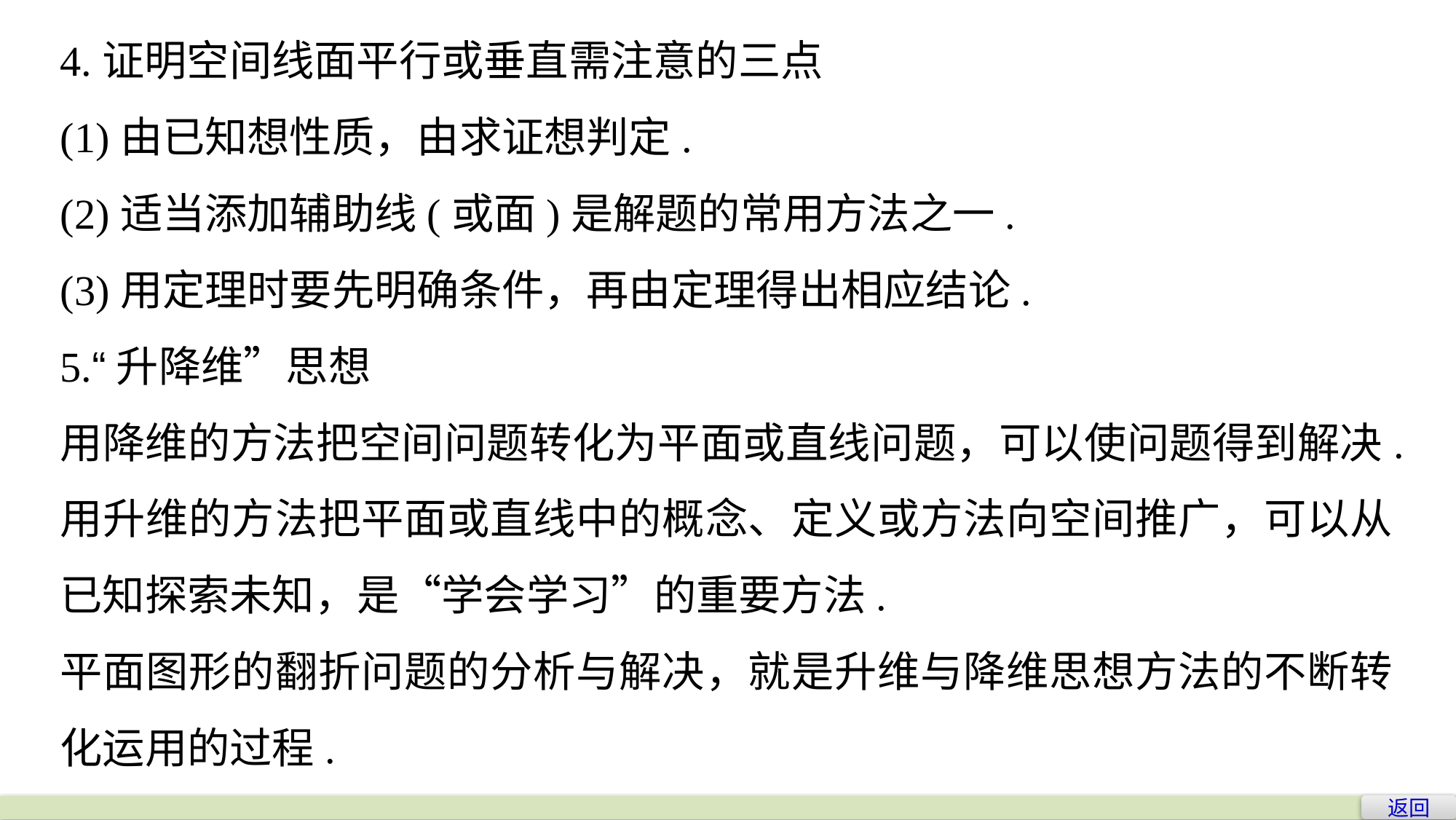

4.证明空间线面平行或垂直需注意的三点
(1)由已知想性质，由求证想判定.
(2)适当添加辅助线(或面)是解题的常用方法之一.
(3)用定理时要先明确条件，再由定理得出相应结论.
5.“升降维”思想
用降维的方法把空间问题转化为平面或直线问题，可以使问题得到解决.用升维的方法把平面或直线中的概念、定义或方法向空间推广，可以从已知探索未知，是“学会学习”的重要方法.
平面图形的翻折问题的分析与解决，就是升维与降维思想方法的不断转化运用的过程.
返回